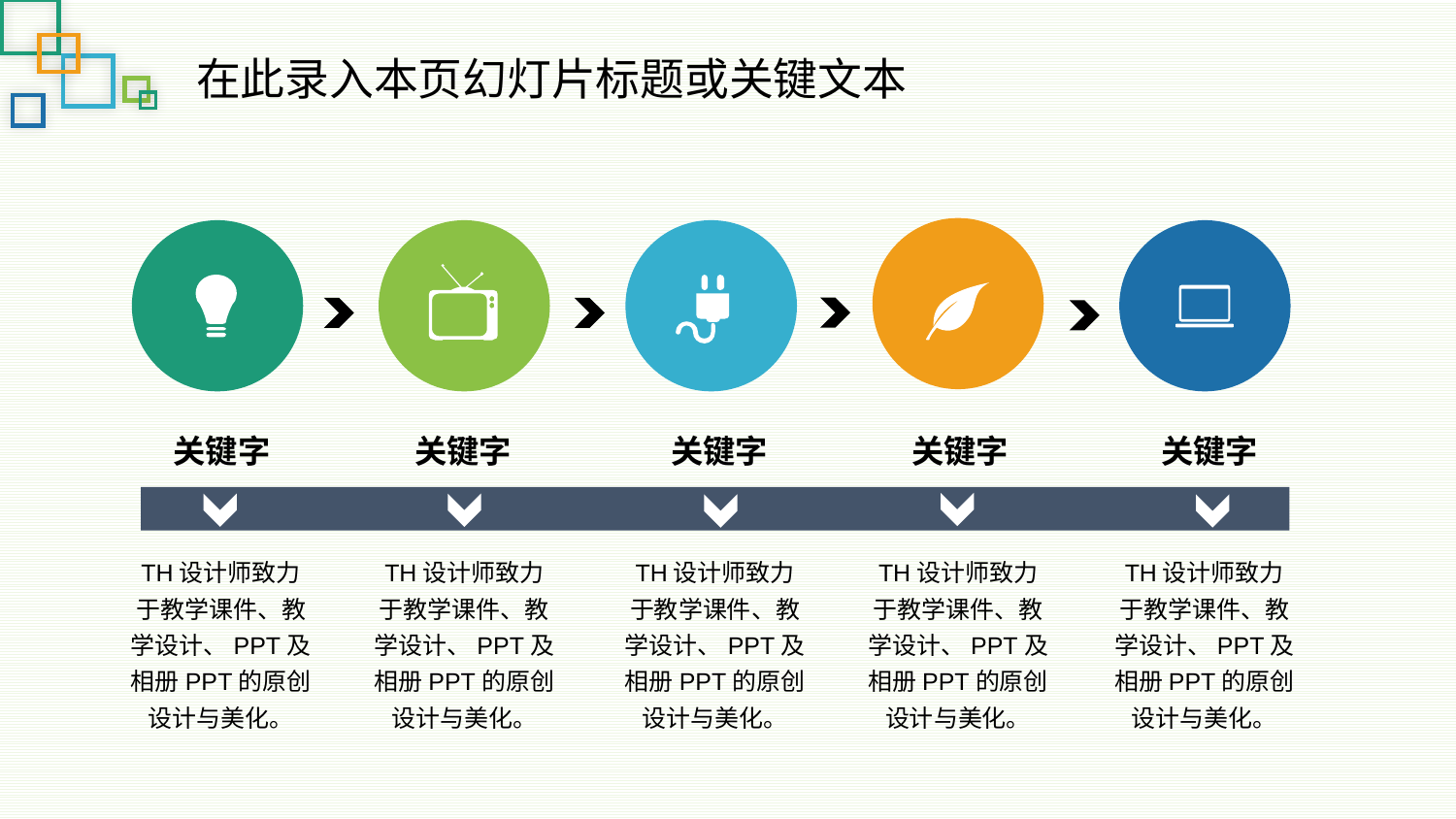

在此录入本页幻灯片标题或关键文本

关键字
关键字
关键字
关键字
关键字

TH设计师致力于教学课件、教学设计、PPT及相册PPT的原创设计与美化。
TH设计师致力于教学课件、教学设计、PPT及相册PPT的原创设计与美化。
TH设计师致力于教学课件、教学设计、PPT及相册PPT的原创设计与美化。
TH设计师致力于教学课件、教学设计、PPT及相册PPT的原创设计与美化。
TH设计师致力于教学课件、教学设计、PPT及相册PPT的原创设计与美化。